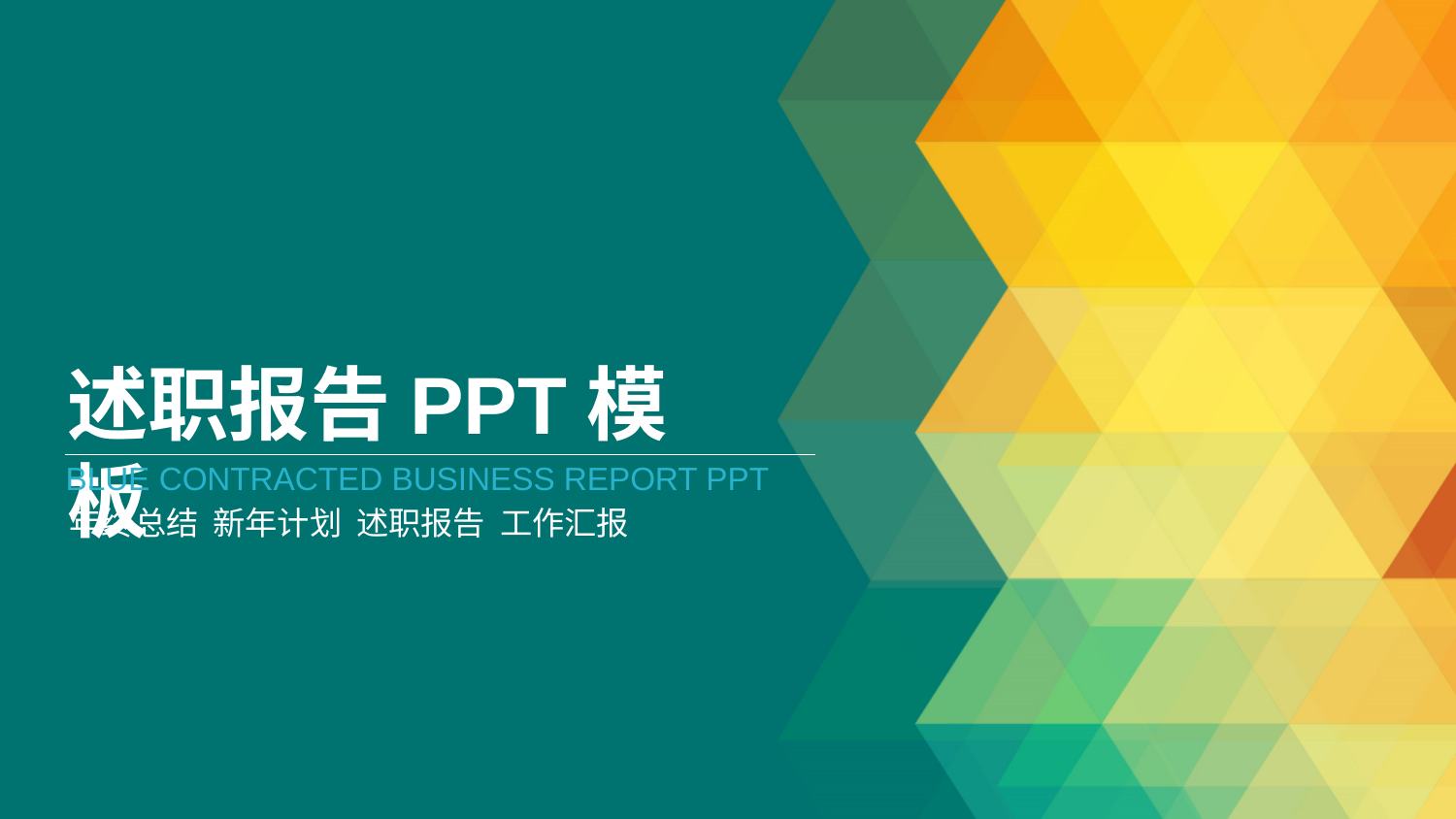

述职报告PPT模板
BLUE CONTRACTED BUSINESS REPORT PPT
年终总结  新年计划  述职报告  工作汇报